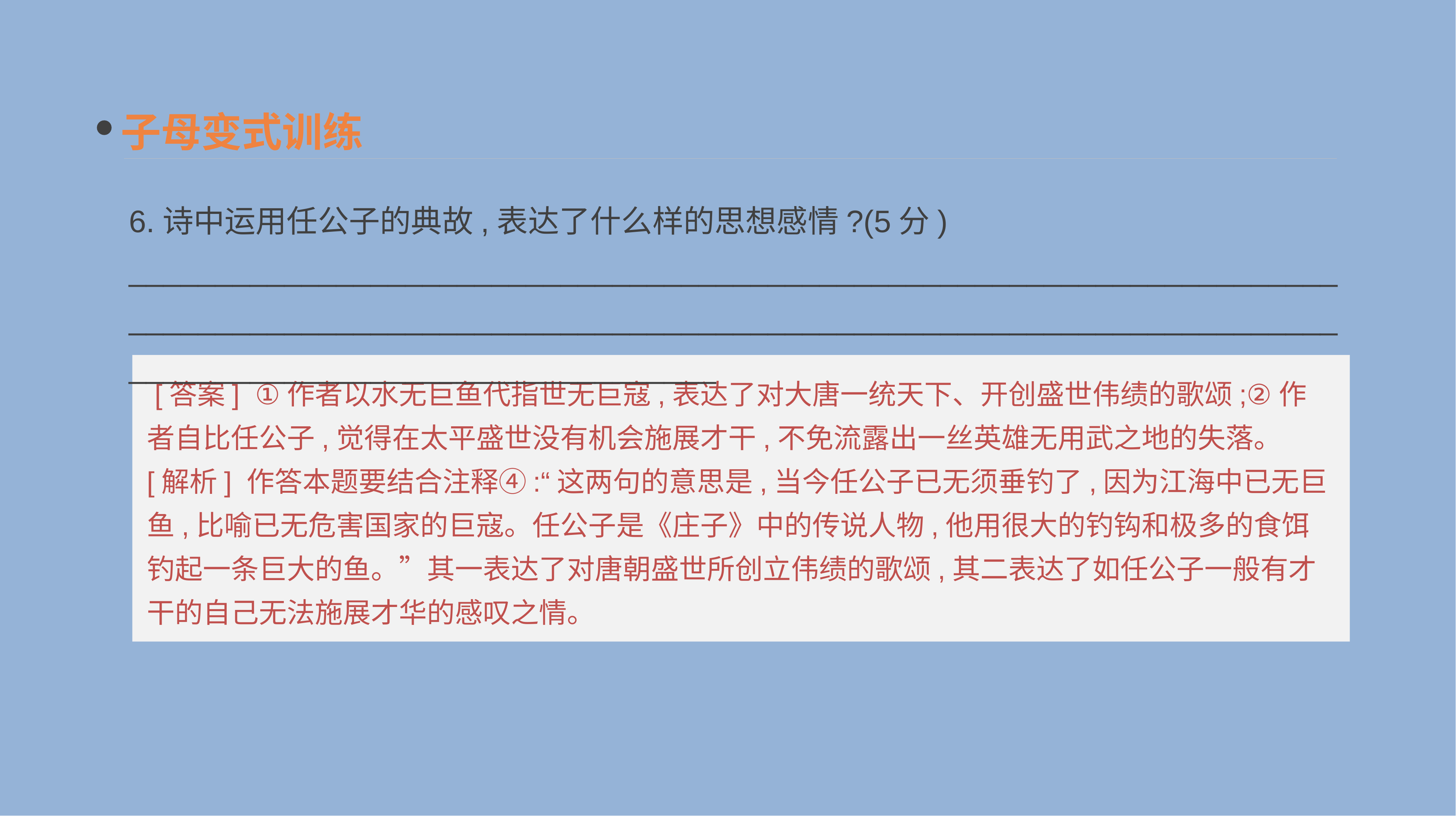

子母变式训练

6.诗中运用任公子的典故,表达了什么样的思想感情?(5分)
______________________________________________________________________________________________________________________________________________________________________________

 [答案]  ①作者以水无巨鱼代指世无巨寇,表达了对大唐一统天下、开创盛世伟绩的歌颂;②作者自比任公子,觉得在太平盛世没有机会施展才干,不免流露出一丝英雄无用武之地的失落。
[解析] 作答本题要结合注释④:“这两句的意思是,当今任公子已无须垂钓了,因为江海中已无巨鱼,比喻已无危害国家的巨寇。任公子是《庄子》中的传说人物,他用很大的钓钩和极多的食饵钓起一条巨大的鱼。”其一表达了对唐朝盛世所创立伟绩的歌颂,其二表达了如任公子一般有才干的自己无法施展才华的感叹之情。